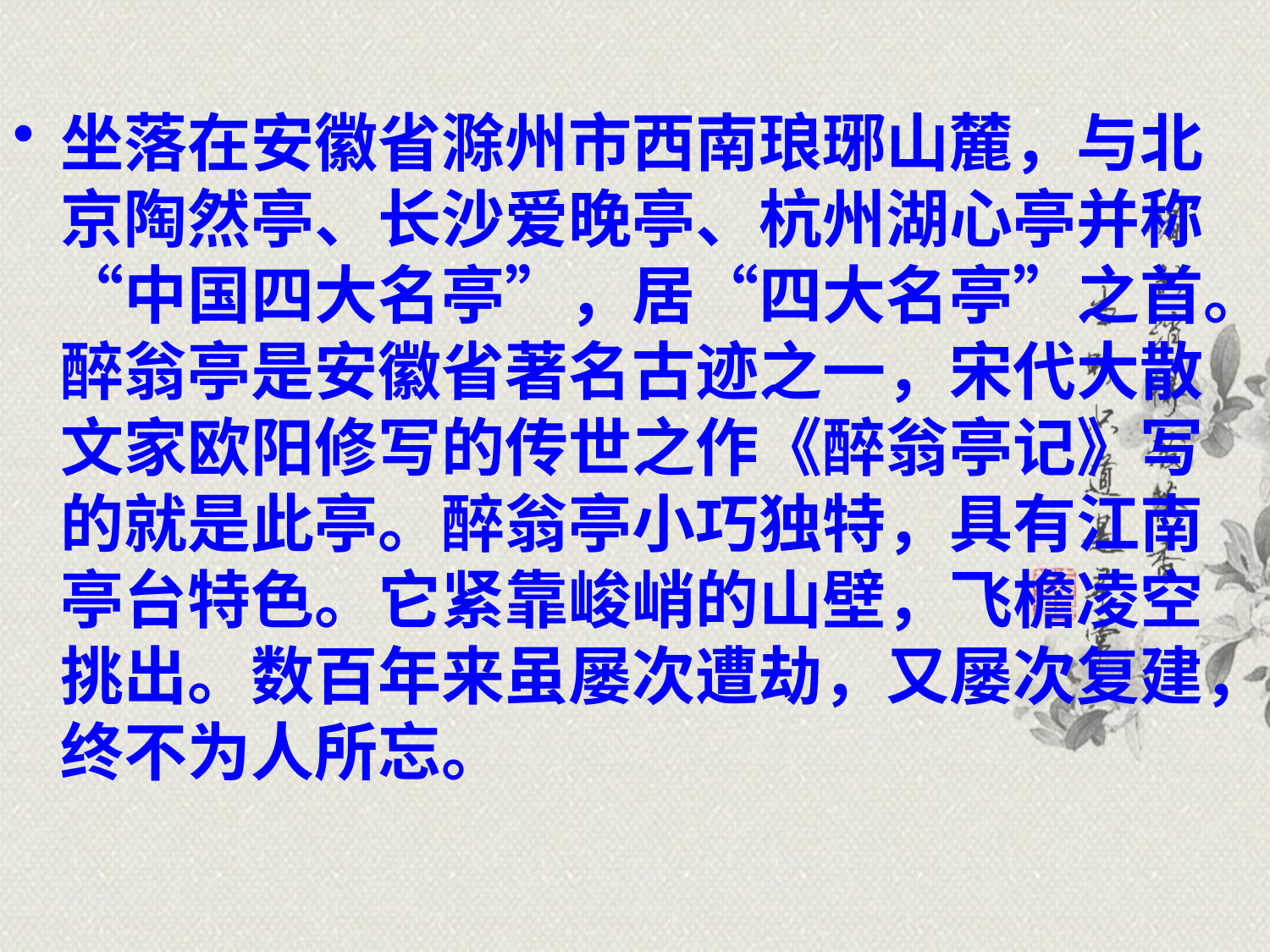

坐落在安徽省滁州市西南琅琊山麓，与北京陶然亭、长沙爱晚亭、杭州湖心亭并称“中国四大名亭”，居“四大名亭”之首。醉翁亭是安徽省著名古迹之一，宋代大散文家欧阳修写的传世之作《醉翁亭记》写的就是此亭。醉翁亭小巧独特，具有江南亭台特色。它紧靠峻峭的山壁，飞檐凌空挑出。数百年来虽屡次遭劫，又屡次复建，终不为人所忘。